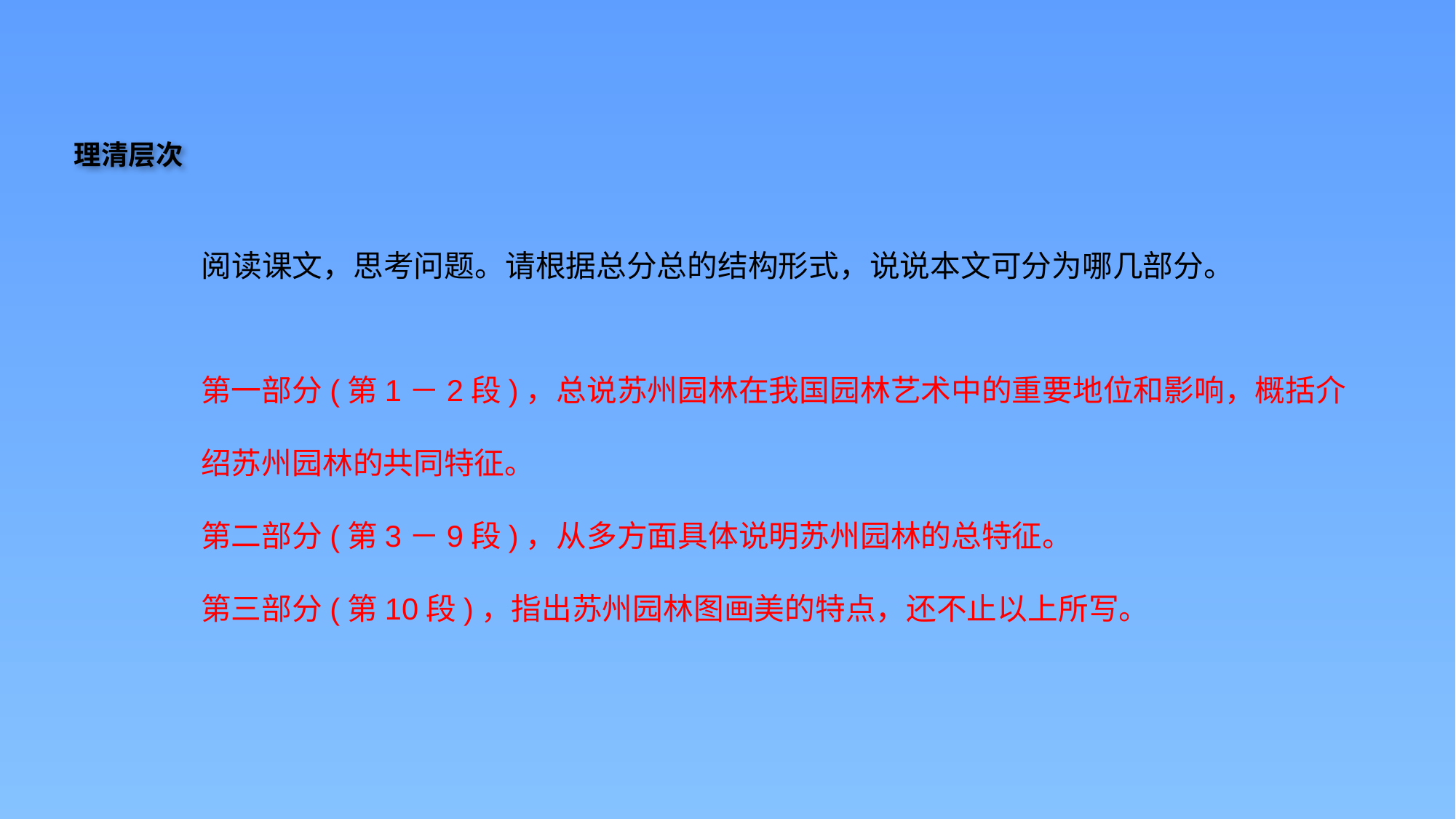

理清层次
阅读课文，思考问题。请根据总分总的结构形式，说说本文可分为哪几部分。

第一部分(第1－2段)，总说苏州园林在我国园林艺术中的重要地位和影响，概括介绍苏州园林的共同特征。
第二部分(第3－9段)，从多方面具体说明苏州园林的总特征。
第三部分(第10段)，指出苏州园林图画美的特点，还不止以上所写。